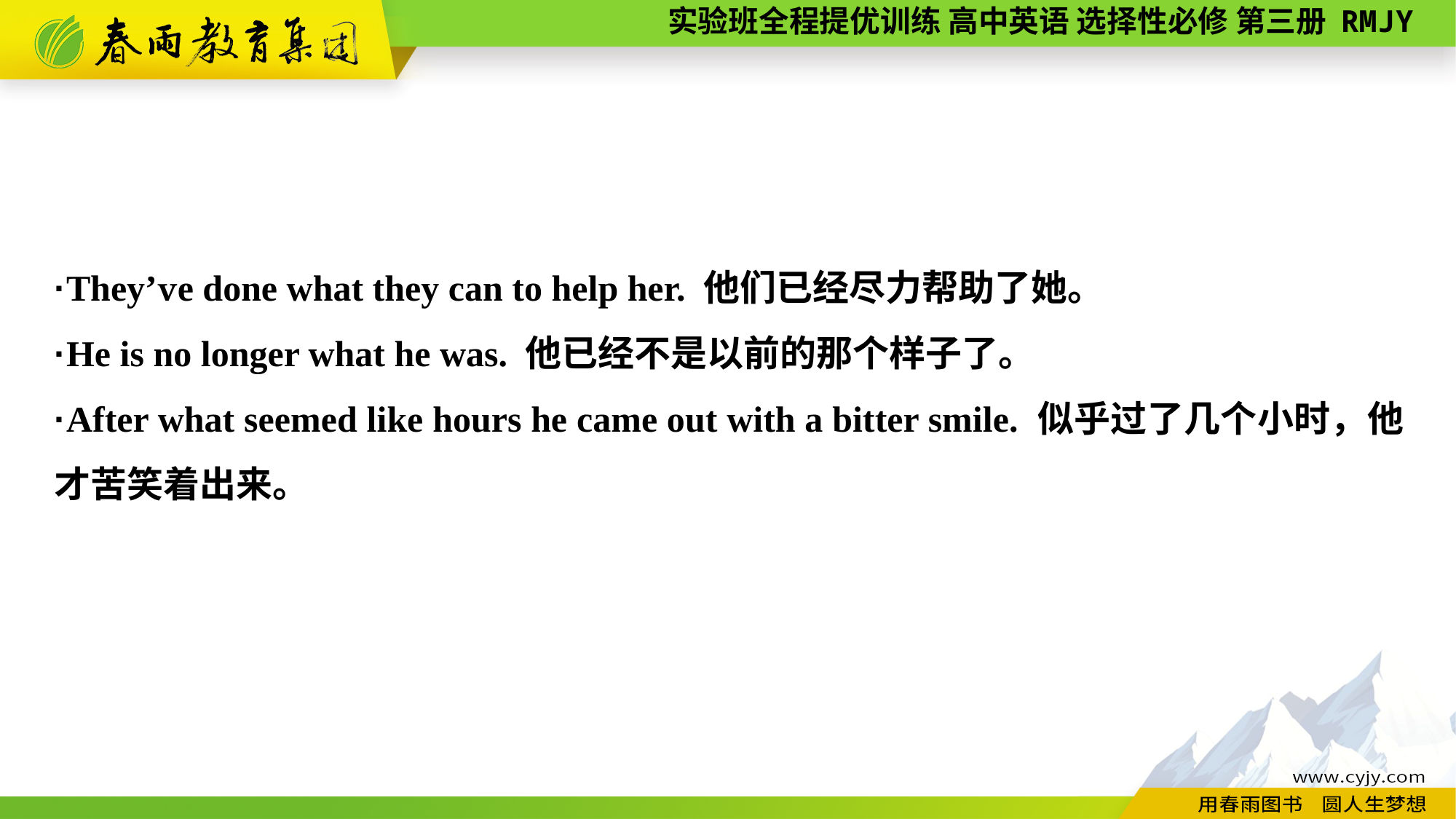

·They’ve done what they can to help her. 他们已经尽力帮助了她。
·He is no longer what he was. 他已经不是以前的那个样子了。
·After what seemed like hours he came out with a bitter smile. 似乎过了几个小时，他才苦笑着出来。